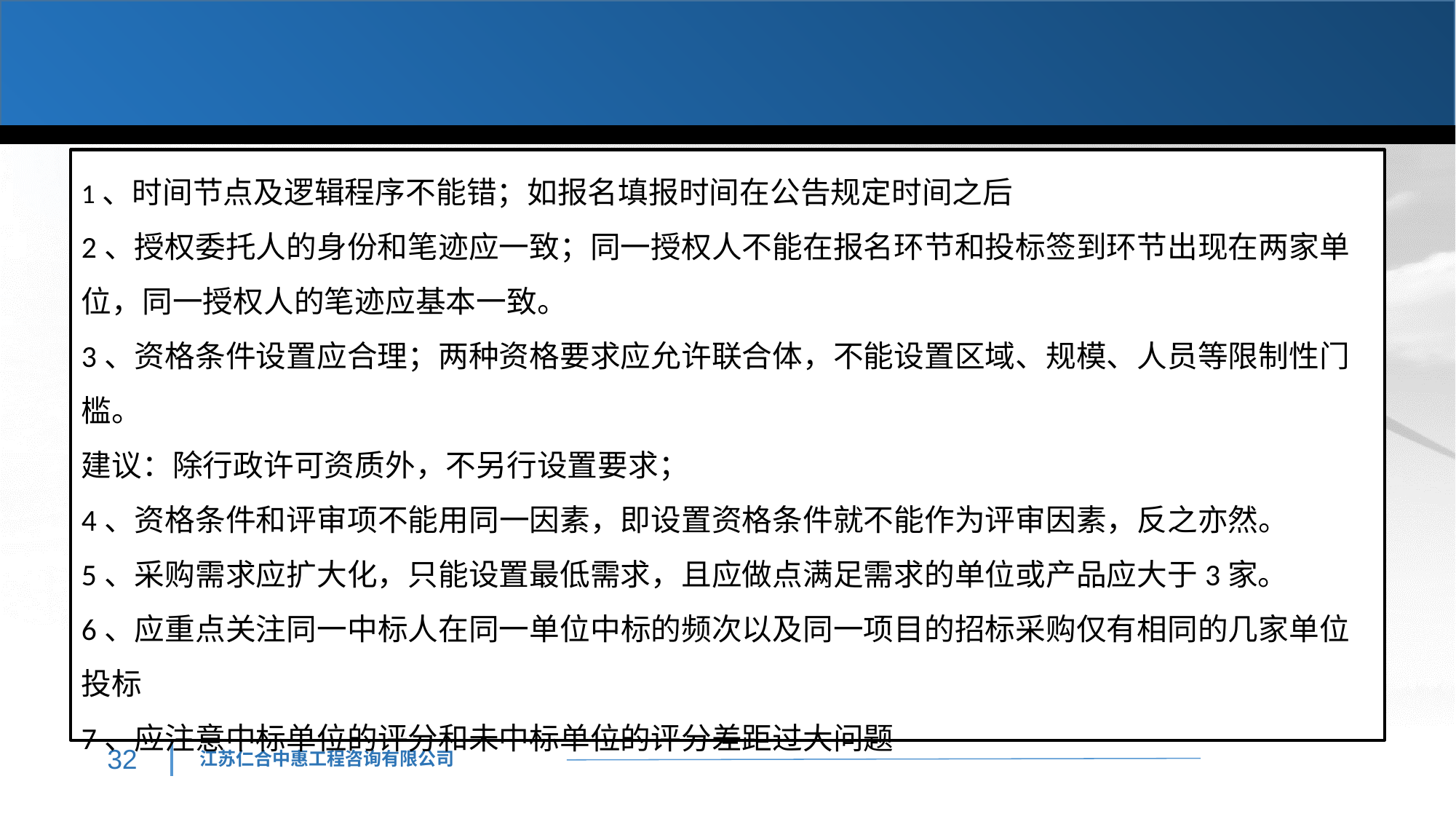

1、时间节点及逻辑程序不能错；如报名填报时间在公告规定时间之后
2、授权委托人的身份和笔迹应一致；同一授权人不能在报名环节和投标签到环节出现在两家单位，同一授权人的笔迹应基本一致。
3、资格条件设置应合理；两种资格要求应允许联合体，不能设置区域、规模、人员等限制性门槛。
建议：除行政许可资质外，不另行设置要求；
4、资格条件和评审项不能用同一因素，即设置资格条件就不能作为评审因素，反之亦然。
5、采购需求应扩大化，只能设置最低需求，且应做点满足需求的单位或产品应大于3家。
6、应重点关注同一中标人在同一单位中标的频次以及同一项目的招标采购仅有相同的几家单位投标
7、应注意中标单位的评分和未中标单位的评分差距过大问题

32